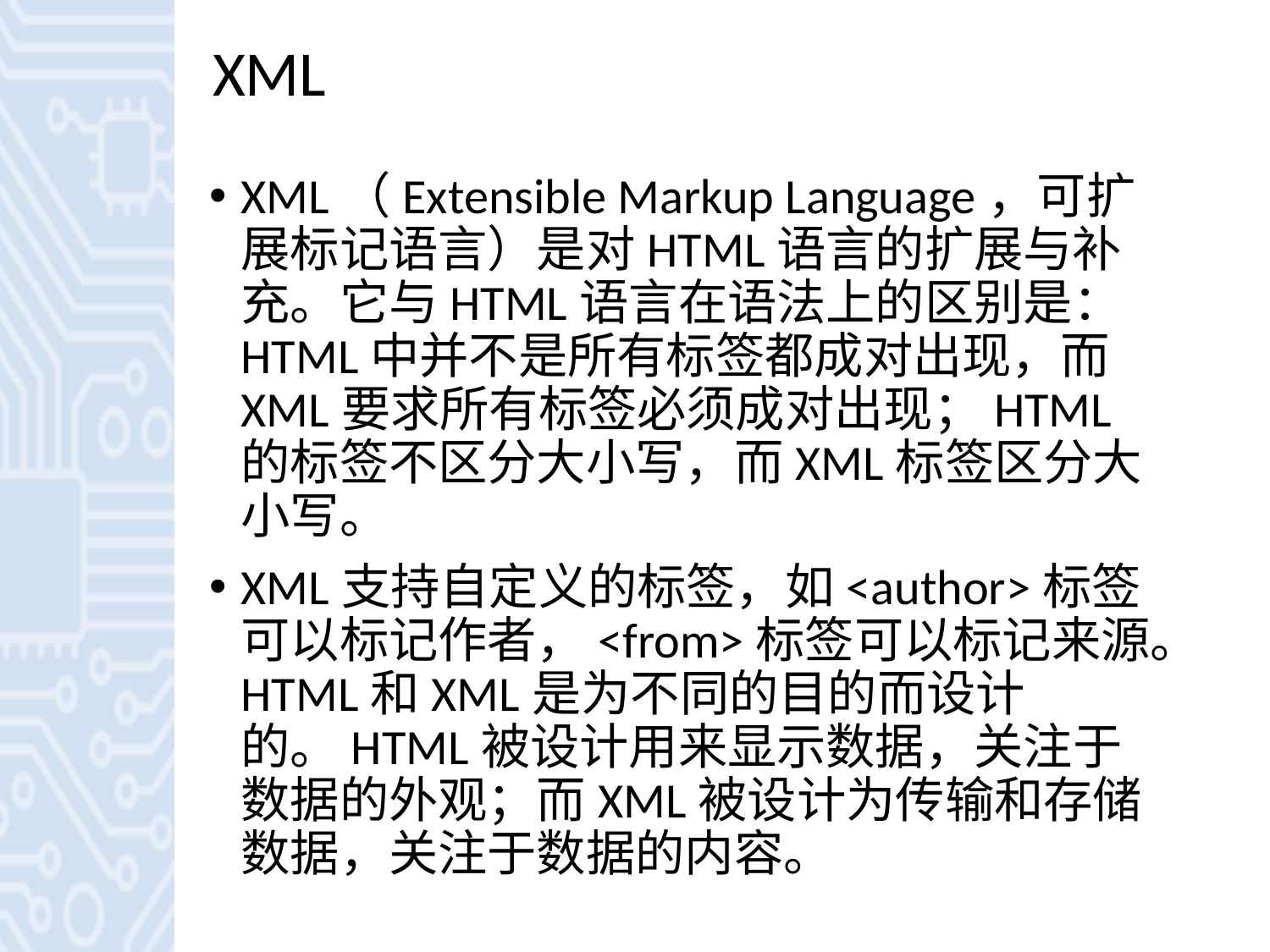

# XML
XML（Extensible Markup Language，可扩展标记语言）是对HTML语言的扩展与补充。它与HTML语言在语法上的区别是：HTML中并不是所有标签都成对出现，而XML要求所有标签必须成对出现；HTML的标签不区分大小写，而XML标签区分大小写。
XML支持自定义的标签，如<author>标签可以标记作者，<from>标签可以标记来源。HTML和XML是为不同的目的而设计的。HTML被设计用来显示数据，关注于数据的外观；而XML被设计为传输和存储数据，关注于数据的内容。